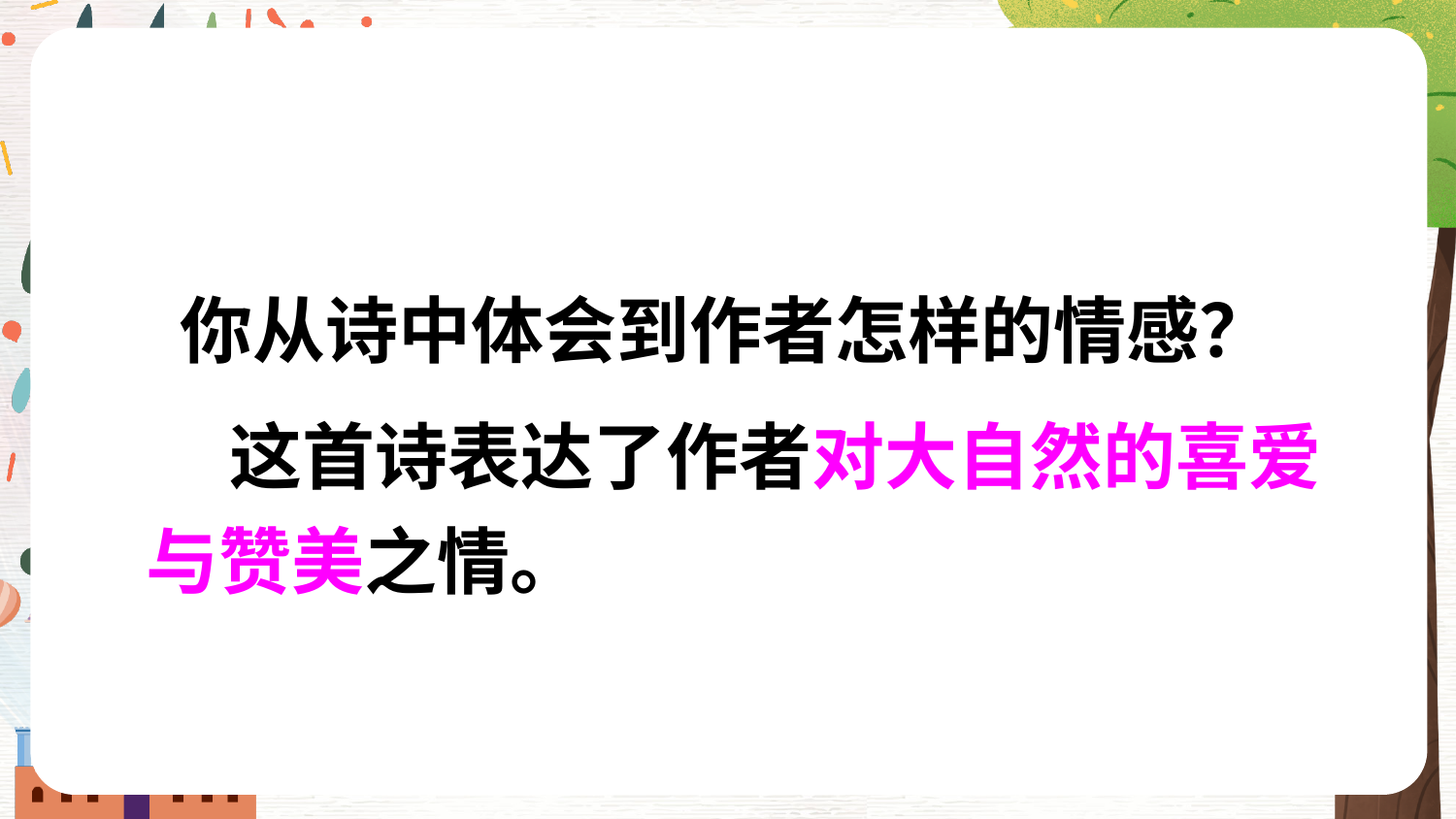

你从诗中体会到作者怎样的情感？
    这首诗表达了作者对大自然的喜爱与赞美之情。